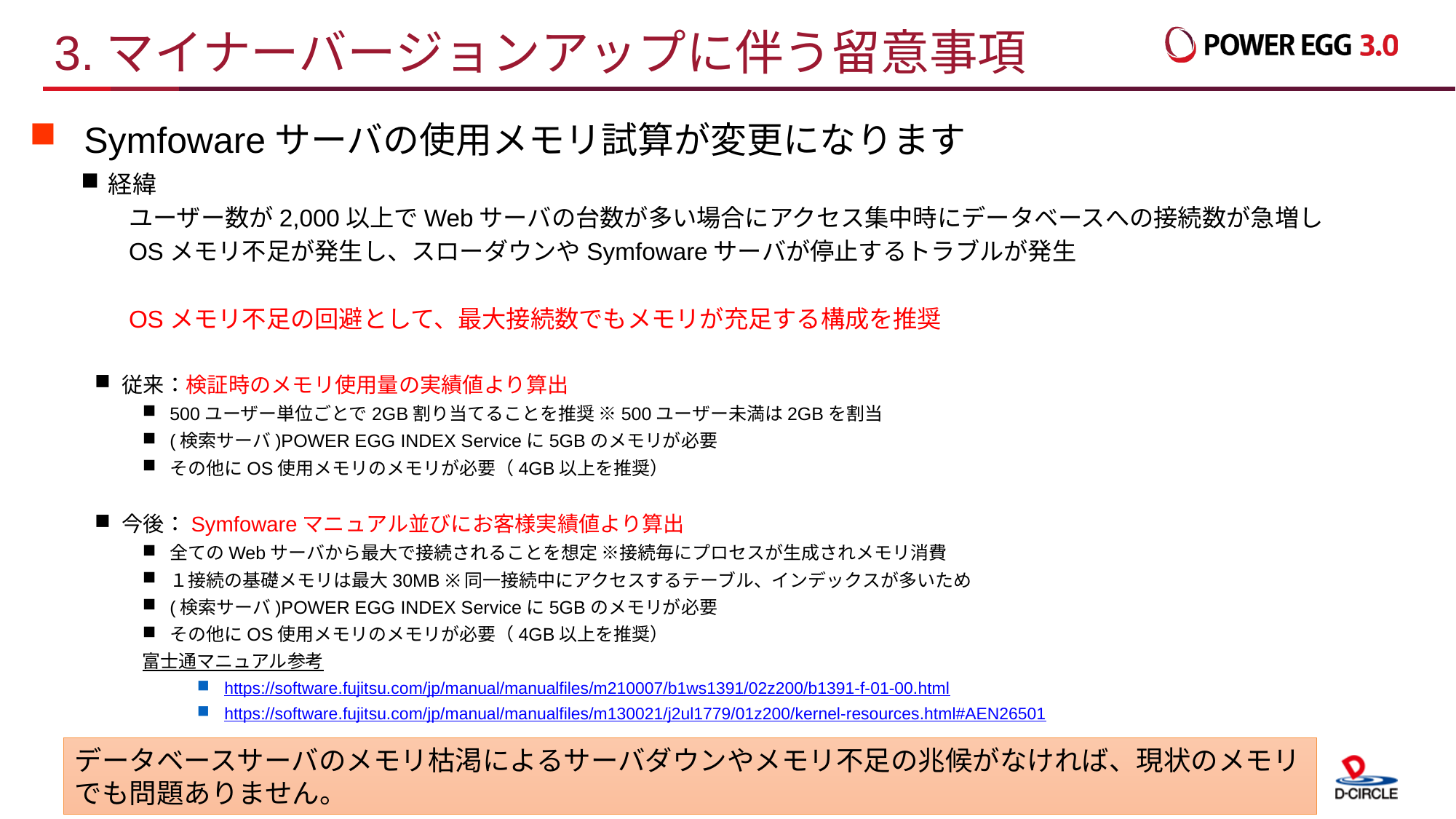

# 3.マイナーバージョンアップに伴う留意事項
Symfowareサーバの使用メモリ試算が変更になります
経緯
ユーザー数が2,000以上でWebサーバの台数が多い場合にアクセス集中時にデータベースへの接続数が急増し
OSメモリ不足が発生し、スローダウンやSymfowareサーバが停止するトラブルが発生

OSメモリ不足の回避として、最大接続数でもメモリが充足する構成を推奨

従来：検証時のメモリ使用量の実績値より算出
500ユーザー単位ごとで2GB割り当てることを推奨 ※500ユーザー未満は2GBを割当
(検索サーバ)POWER EGG INDEX Serviceに5GBのメモリが必要
その他にOS使用メモリのメモリが必要（4GB以上を推奨）

今後：Symfowareマニュアル並びにお客様実績値より算出
全てのWebサーバから最大で接続されることを想定 ※接続毎にプロセスが生成されメモリ消費
１接続の基礎メモリは最大30MB ※同一接続中にアクセスするテーブル、インデックスが多いため
(検索サーバ)POWER EGG INDEX Serviceに5GBのメモリが必要
その他にOS使用メモリのメモリが必要（4GB以上を推奨）
富士通マニュアル参考
https://software.fujitsu.com/jp/manual/manualfiles/m210007/b1ws1391/02z200/b1391-f-01-00.html
https://software.fujitsu.com/jp/manual/manualfiles/m130021/j2ul1779/01z200/kernel-resources.html#AEN26501

データベースサーバのメモリ枯渇によるサーバダウンやメモリ不足の兆候がなければ、現状のメモリでも問題ありません。
30
All Rights Reserved Copyright© D-CIRCLE,INC.